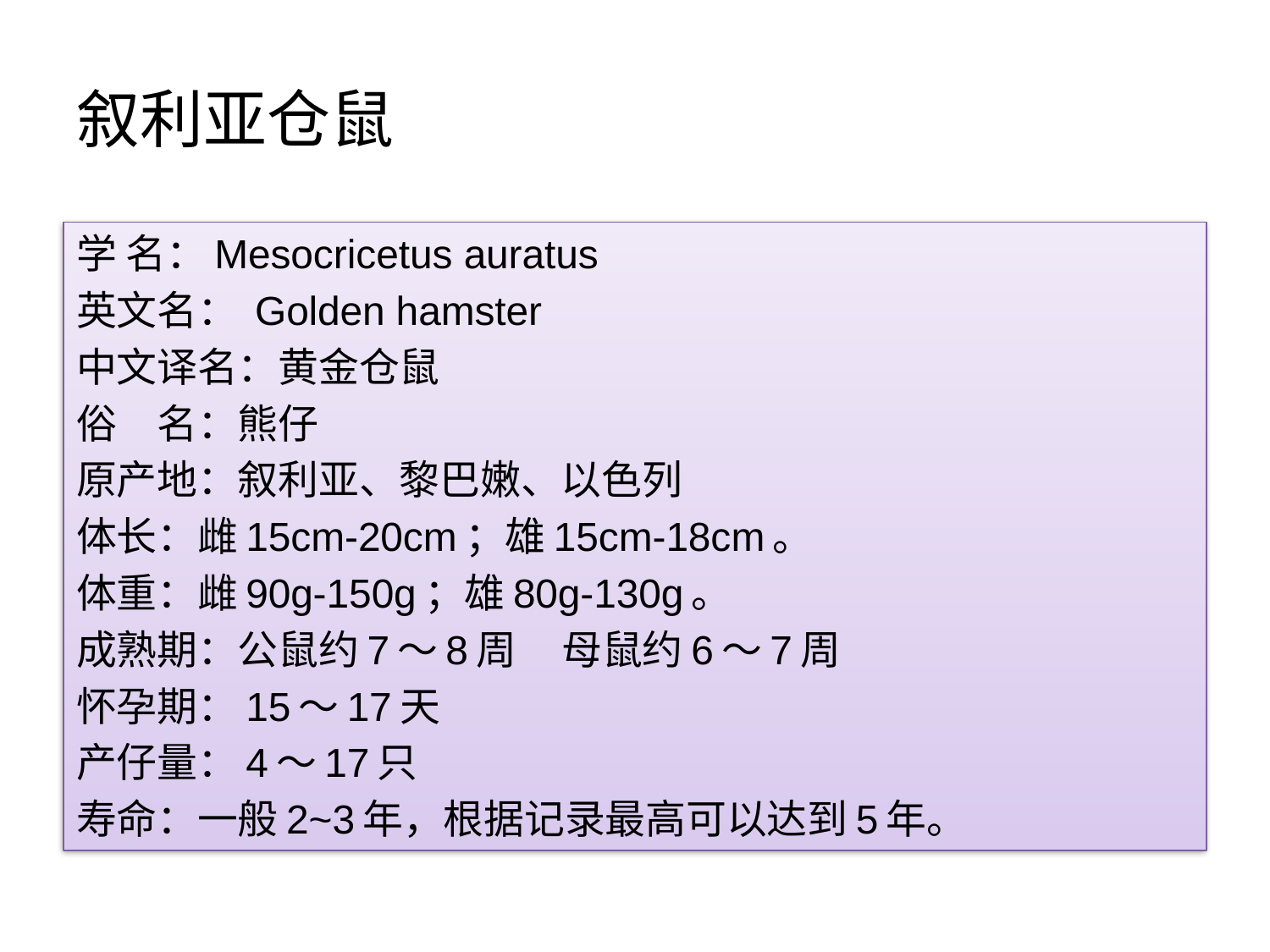

# 叙利亚仓鼠
学 名：Mesocricetus auratus
英文名： Golden hamster
中文译名：黄金仓鼠
俗　名：熊仔
原产地：叙利亚、黎巴嫩、以色列
体长：雌15cm-20cm；雄15cm-18cm。
体重：雌90g-150g；雄80g-130g。
成熟期：公鼠约7～8周     母鼠约6～7周
怀孕期：15～17天
产仔量：4～17只
寿命：一般2~3年，根据记录最高可以达到5年。